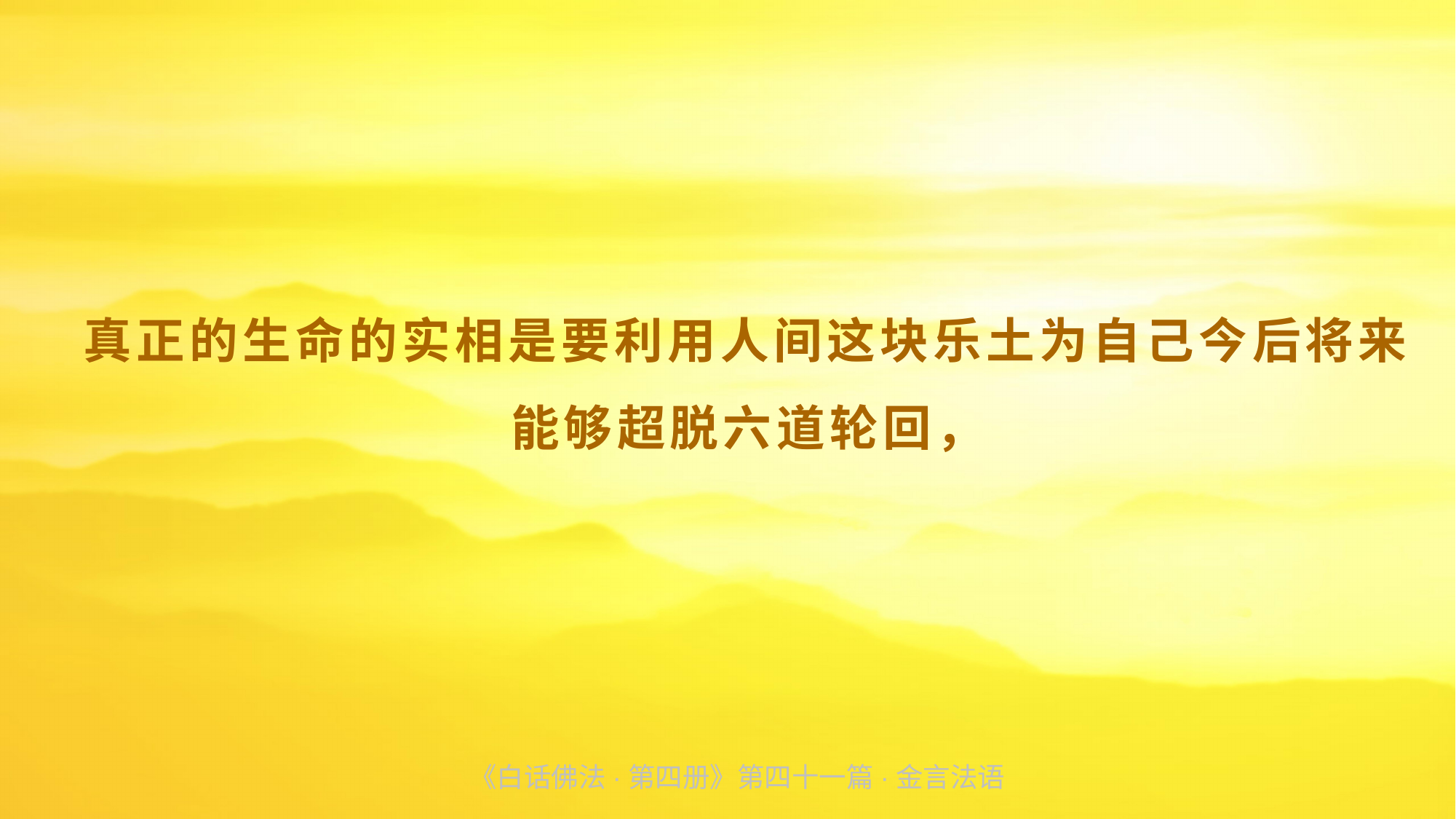

真正的生命的实相是要利用人间这块乐土为自己今后将来能够超脱六道轮回，
  《白话佛法·第四册》第四十一篇·金言法语